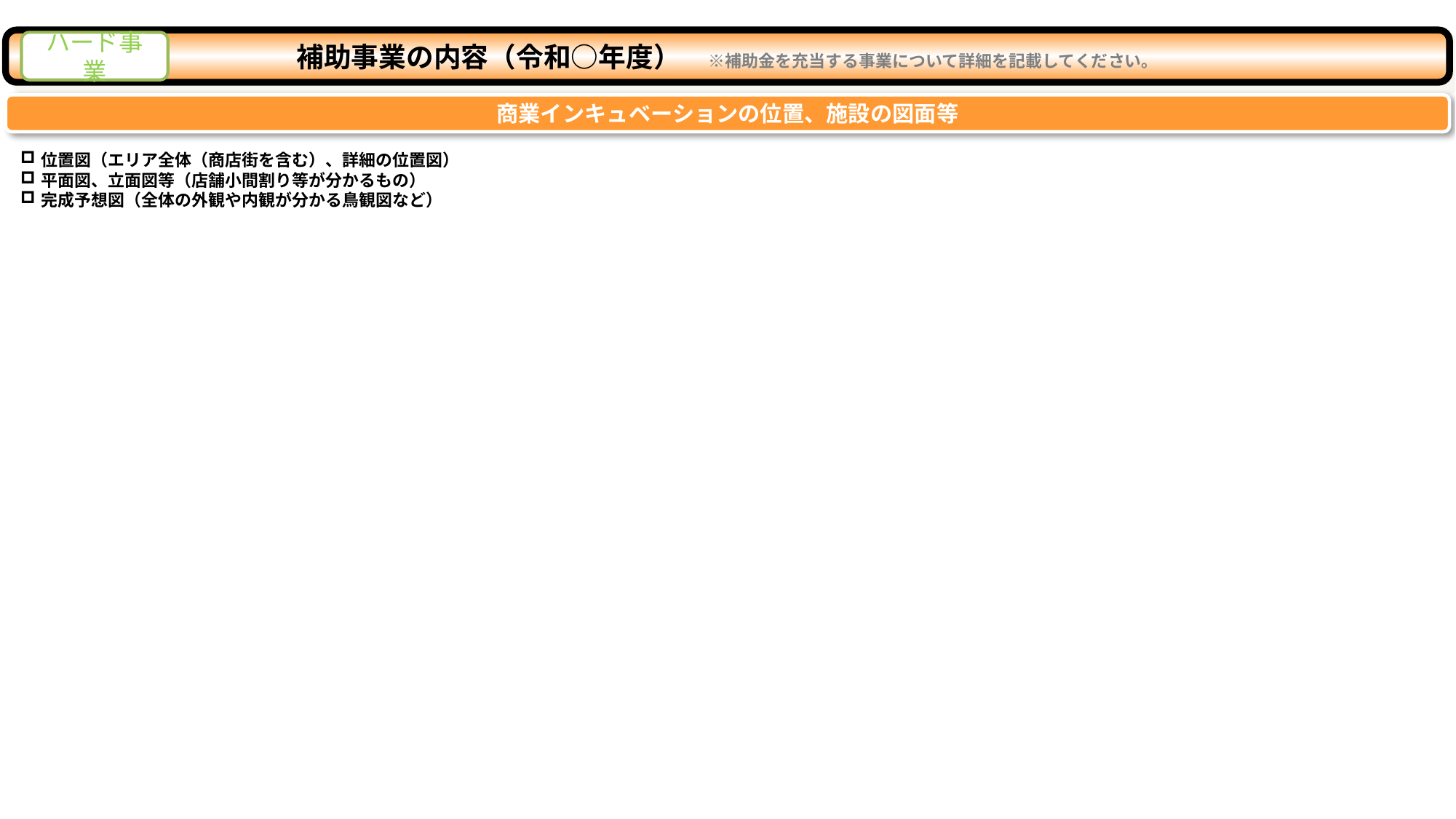

補助事業の内容（令和○年度）　※補助金を充当する事業について詳細を記載してください。
ハード事業
商業インキュベーションの位置、施設の図面等
位置図（エリア全体（商店街を含む）、詳細の位置図）
平面図、立面図等（店舗小間割り等が分かるもの）
完成予想図（全体の外観や内観が分かる鳥観図など）